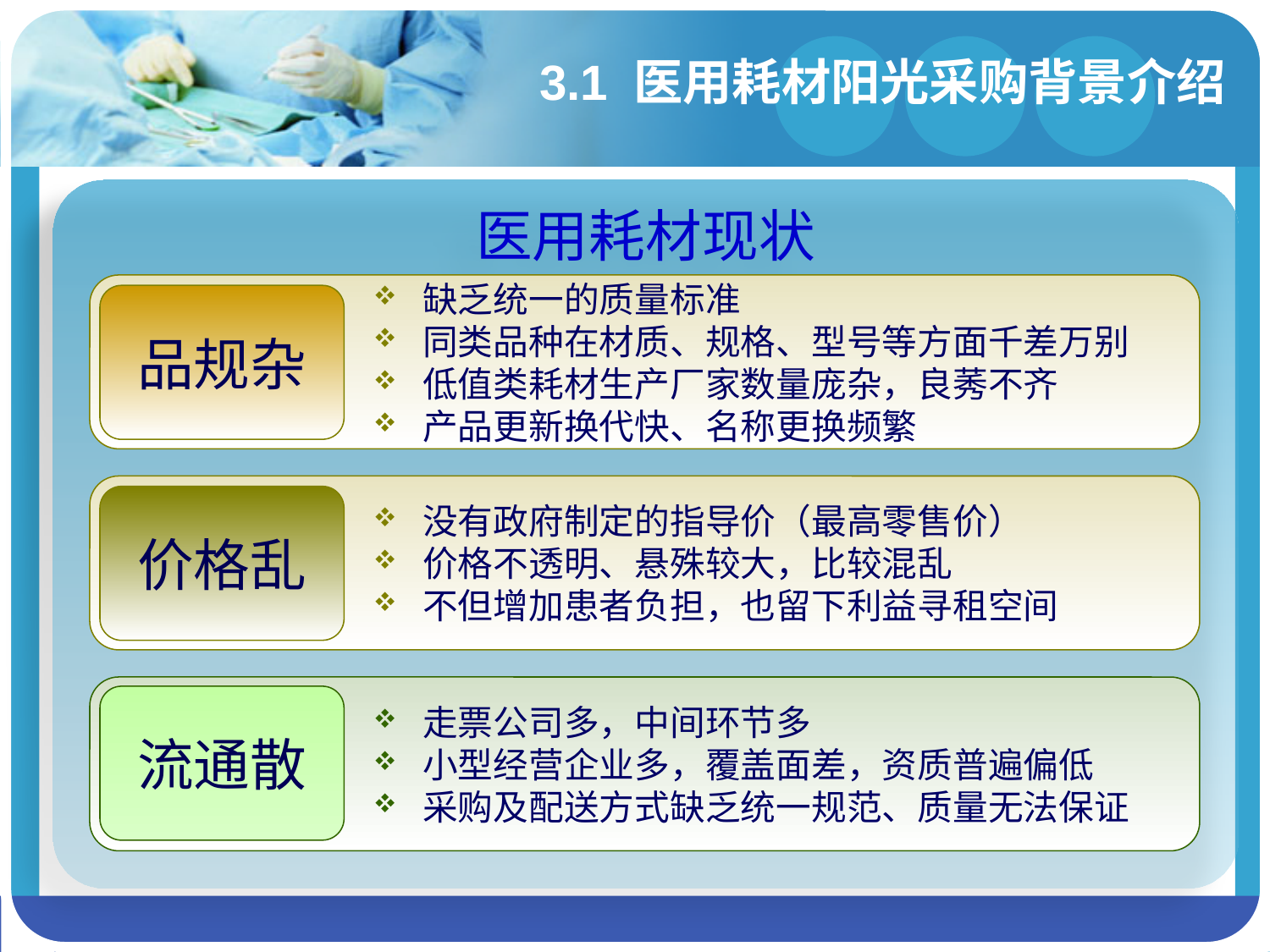

# 3.1 医用耗材阳光采购背景介绍
医用耗材现状
缺乏统一的质量标准
同类品种在材质、规格、型号等方面千差万别
低值类耗材生产厂家数量庞杂，良莠不齐
产品更新换代快、名称更换频繁
品规杂
没有政府制定的指导价（最高零售价）
价格不透明、悬殊较大，比较混乱
不但增加患者负担，也留下利益寻租空间
价格乱
走票公司多，中间环节多
小型经营企业多，覆盖面差，资质普遍偏低
采购及配送方式缺乏统一规范、质量无法保证
流通散